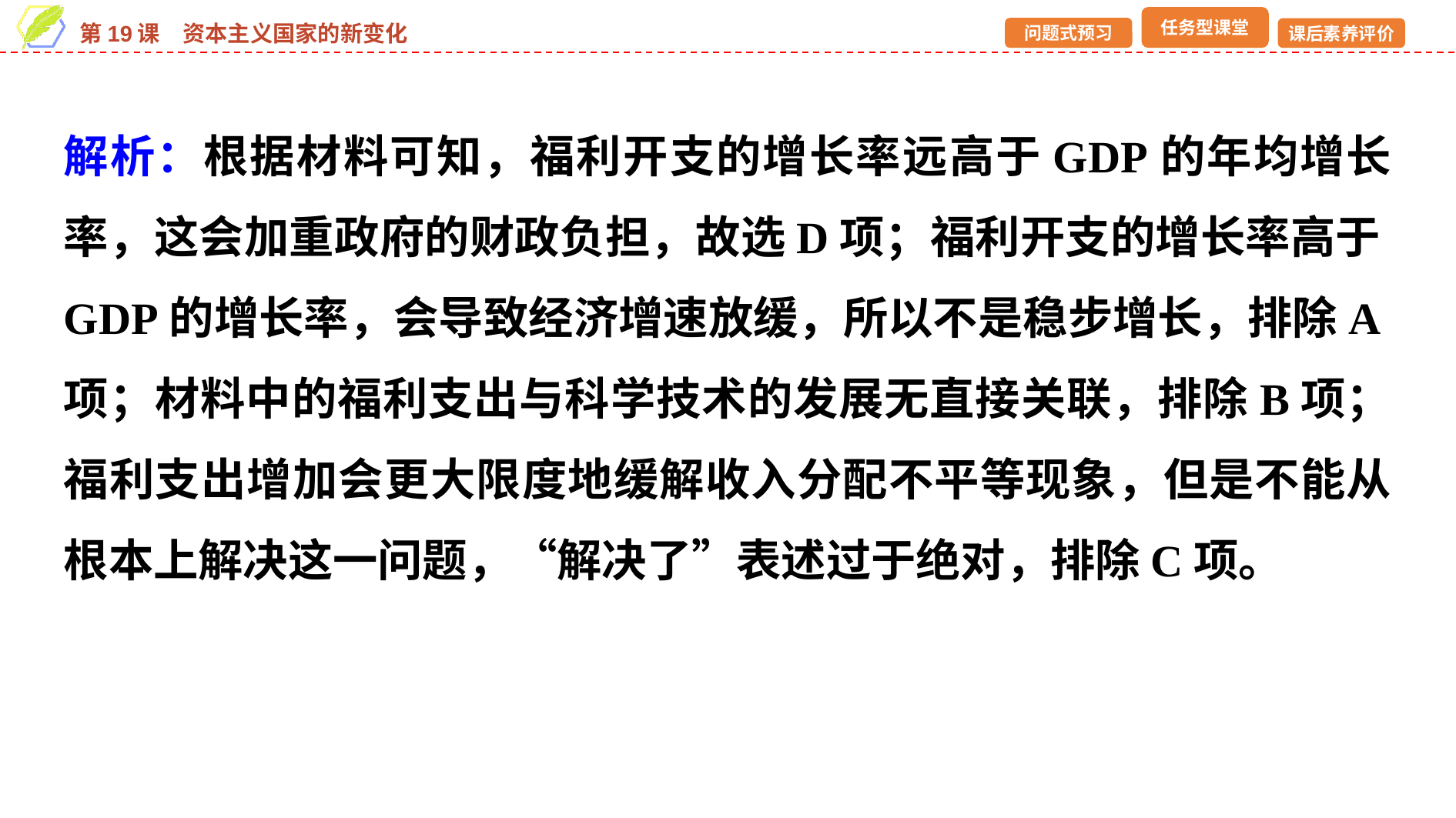

解析：根据材料可知，福利开支的增长率远高于GDP的年均增长率，这会加重政府的财政负担，故选D项；福利开支的增长率高于GDP的增长率，会导致经济增速放缓，所以不是稳步增长，排除A项；材料中的福利支出与科学技术的发展无直接关联，排除B项；福利支出增加会更大限度地缓解收入分配不平等现象，但是不能从根本上解决这一问题，“解决了”表述过于绝对，排除C项。